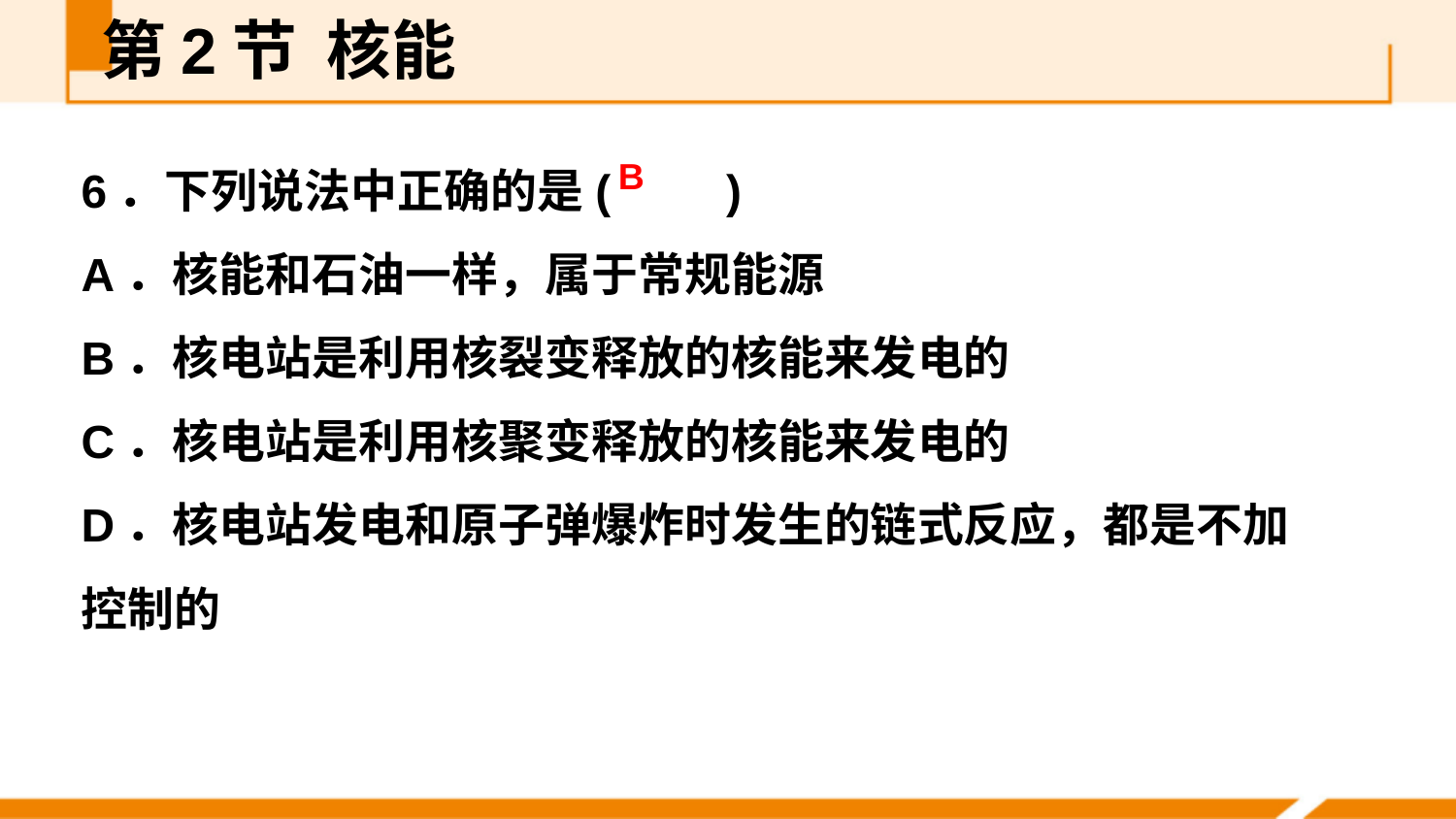

第2节  核能
6．下列说法中正确的是(　　)
A．核能和石油一样，属于常规能源
B．核电站是利用核裂变释放的核能来发电的
C．核电站是利用核聚变释放的核能来发电的
D．核电站发电和原子弹爆炸时发生的链式反应，都是不加控制的
B